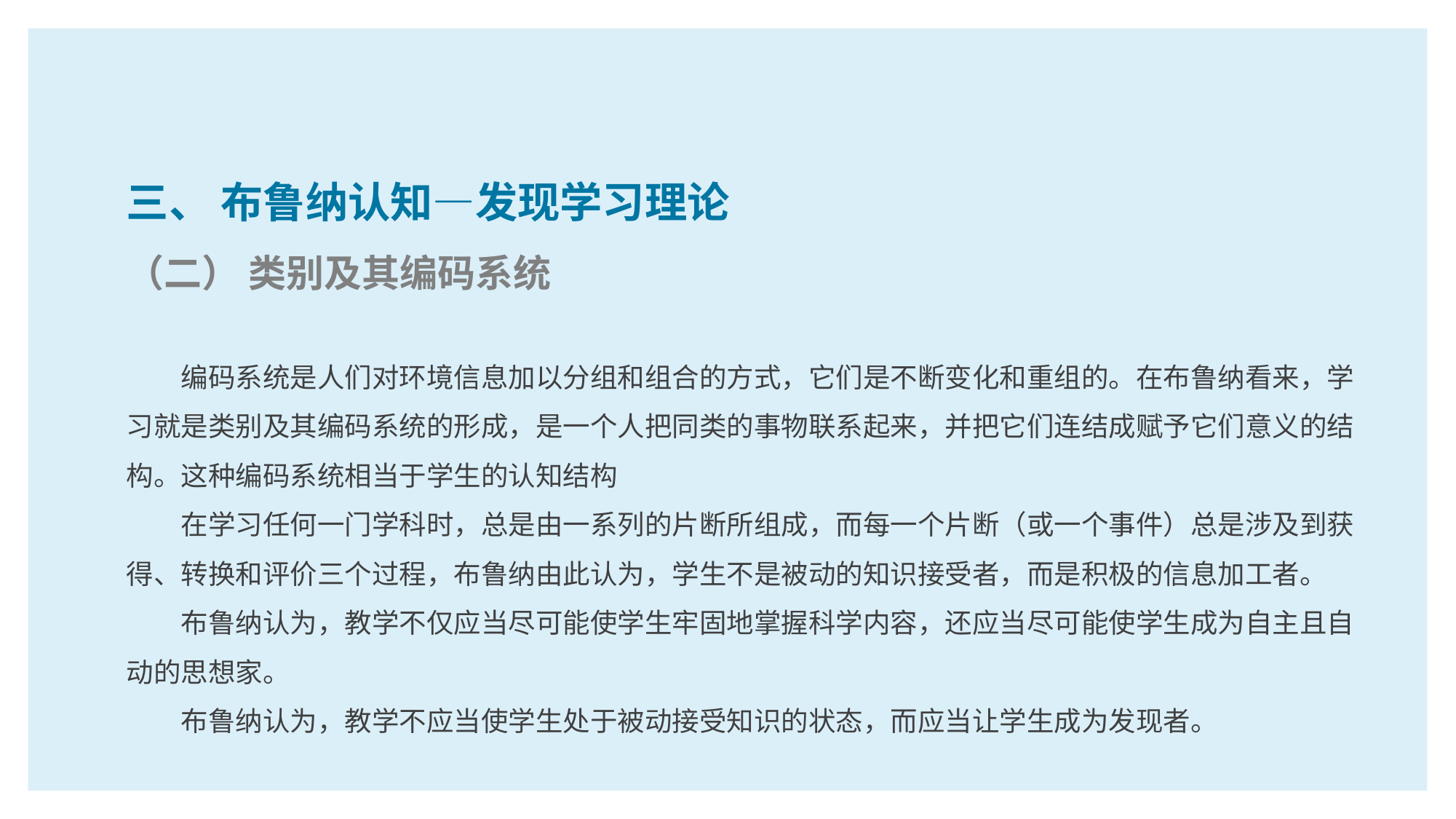

三、 布鲁纳认知—发现学习理论
（二） 类别及其编码系统

编码系统是人们对环境信息加以分组和组合的方式，它们是不断变化和重组的。在布鲁纳看来，学习就是类别及其编码系统的形成，是一个人把同类的事物联系起来，并把它们连结成赋予它们意义的结构。这种编码系统相当于学生的认知结构
在学习任何一门学科时，总是由一系列的片断所组成，而每一个片断（或一个事件）总是涉及到获得、转换和评价三个过程，布鲁纳由此认为，学生不是被动的知识接受者，而是积极的信息加工者。
布鲁纳认为，教学不仅应当尽可能使学生牢固地掌握科学内容，还应当尽可能使学生成为自主且自动的思想家。
布鲁纳认为，教学不应当使学生处于被动接受知识的状态，而应当让学生成为发现者。